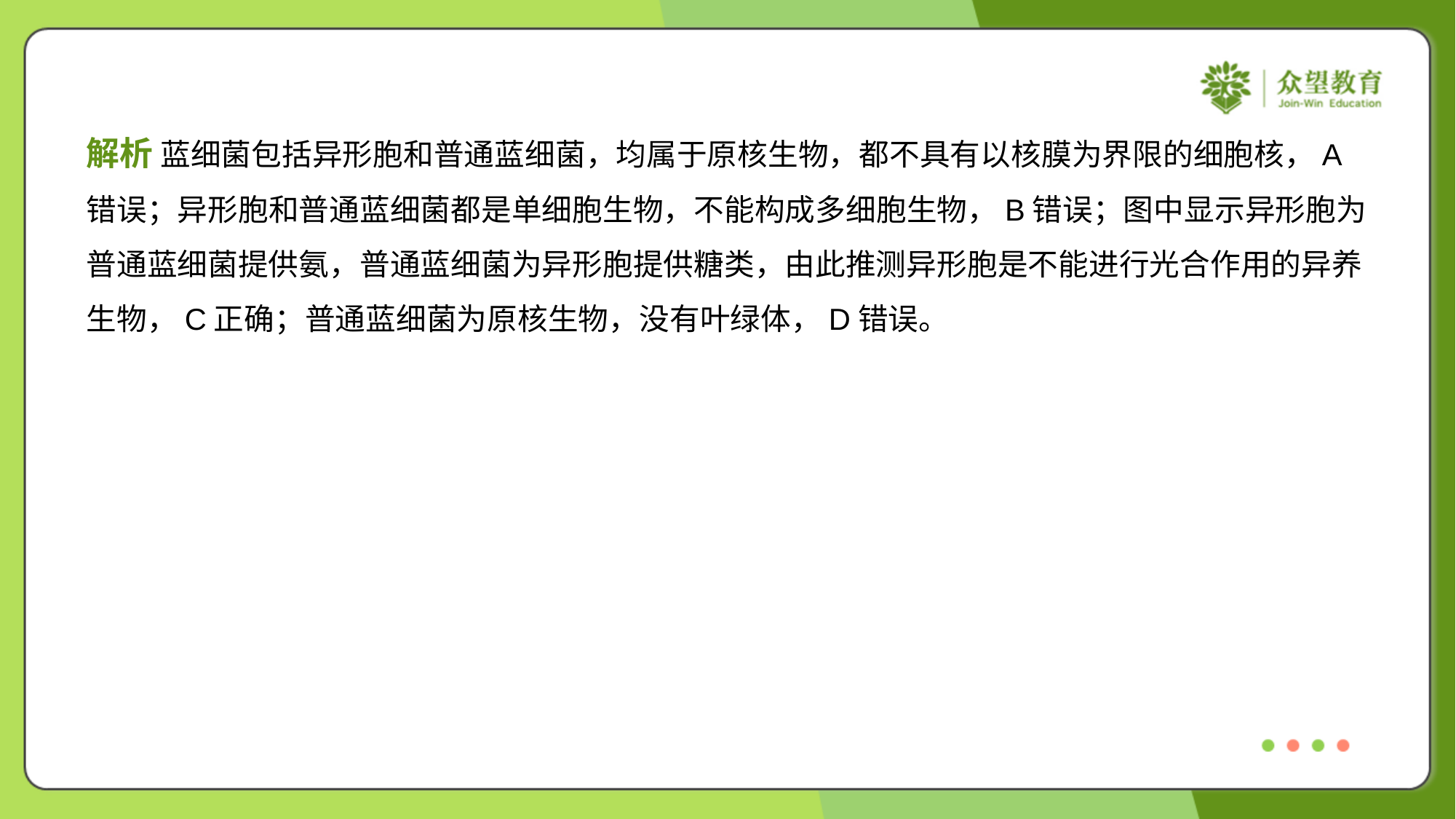

解析 蓝细菌包括异形胞和普通蓝细菌，均属于原核生物，都不具有以核膜为界限的细胞核，A
错误；异形胞和普通蓝细菌都是单细胞生物，不能构成多细胞生物，B错误；图中显示异形胞为
普通蓝细菌提供氨，普通蓝细菌为异形胞提供糖类，由此推测异形胞是不能进行光合作用的异养
生物，C正确；普通蓝细菌为原核生物，没有叶绿体，D错误。